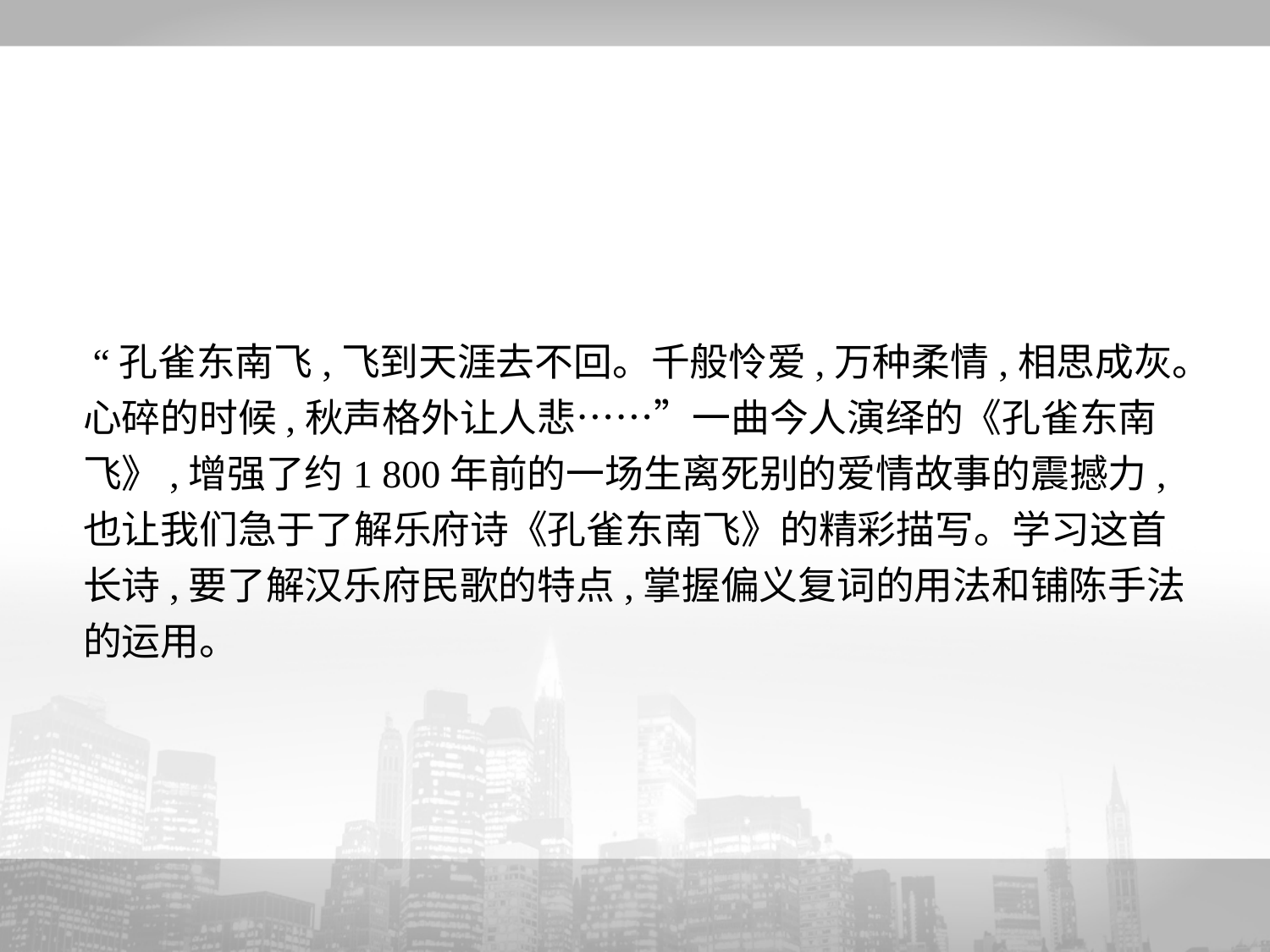

“孔雀东南飞,飞到天涯去不回。千般怜爱,万种柔情,相思成灰。心碎的时候,秋声格外让人悲……”一曲今人演绎的《孔雀东南飞》,增强了约1 800年前的一场生离死别的爱情故事的震撼力,也让我们急于了解乐府诗《孔雀东南飞》的精彩描写。学习这首长诗,要了解汉乐府民歌的特点,掌握偏义复词的用法和铺陈手法的运用。